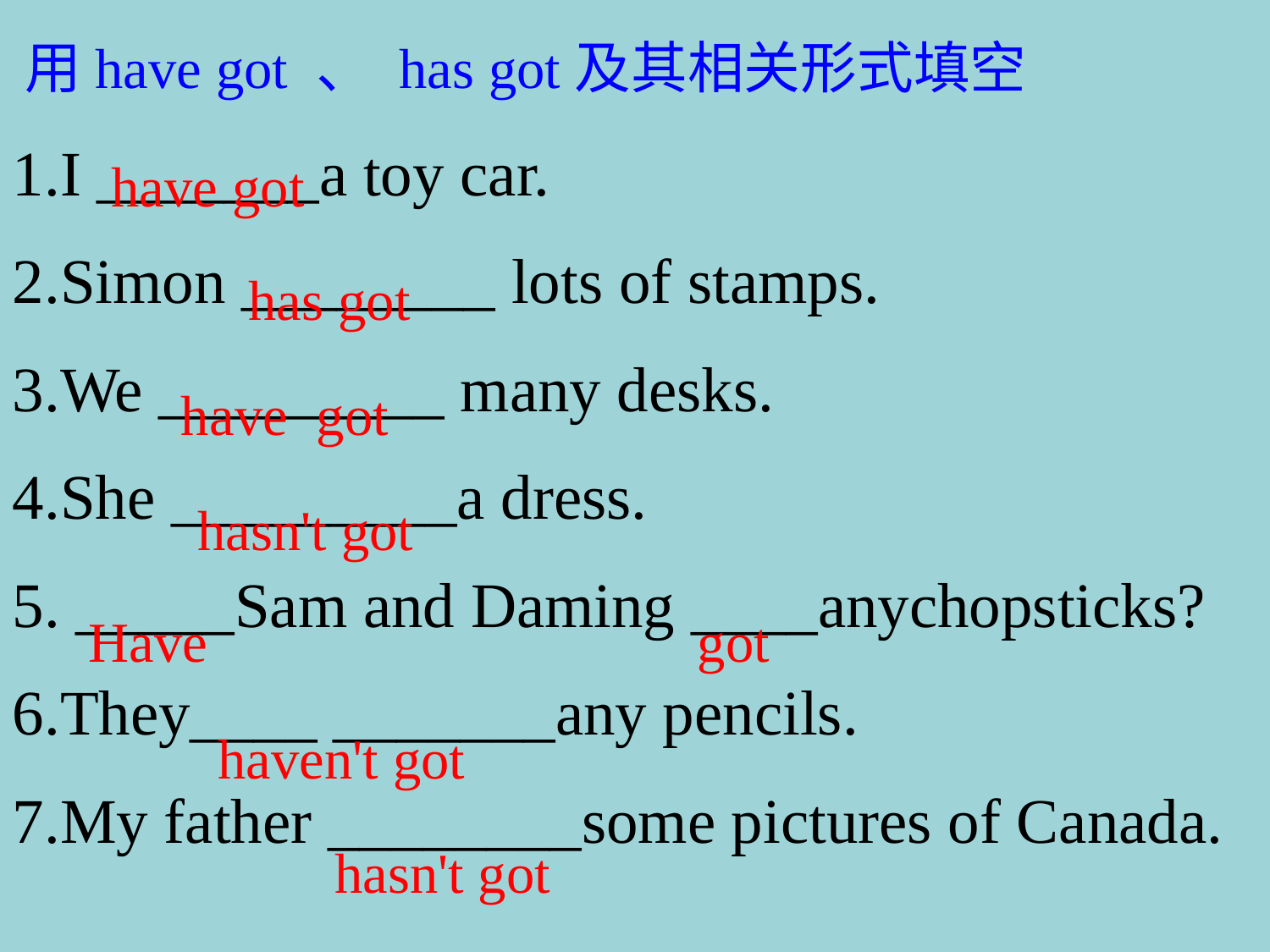

用have got 、 has got及其相关形式填空
1.I _______a toy car.
2.Simon ________ lots of stamps.
3.We _________ many desks.
4.She _________a dress.
5. _____Sam and Daming ____anychopsticks?
6.They____ _______any pencils.
7.My father ________some pictures of Canada.

have got
has got
have  got
hasn't got
Have
got
haven't got
hasn't got